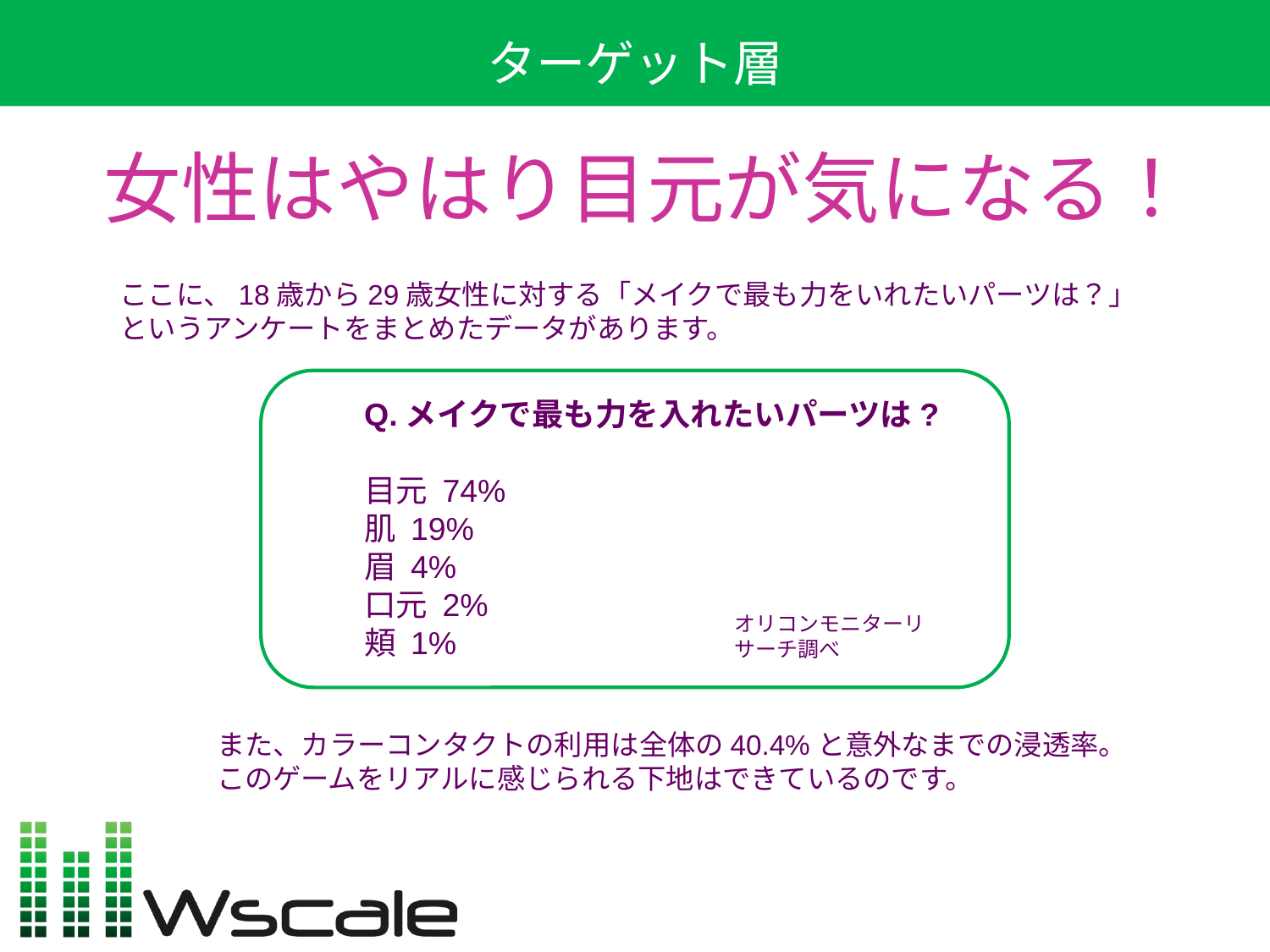

ターゲット層
女性はやはり目元が気になる！
ここに、18歳から29歳女性に対する「メイクで最も力をいれたいパーツは？」というアンケートをまとめたデータがあります。

Q.メイクで最も力を入れたいパーツは?
目元 74%
肌 19%
眉 4%
口元 2%
頬 1%
オリコンモニターリサーチ調べ
また、カラーコンタクトの利用は全体の40.4%と意外なまでの浸透率。
このゲームをリアルに感じられる下地はできているのです。